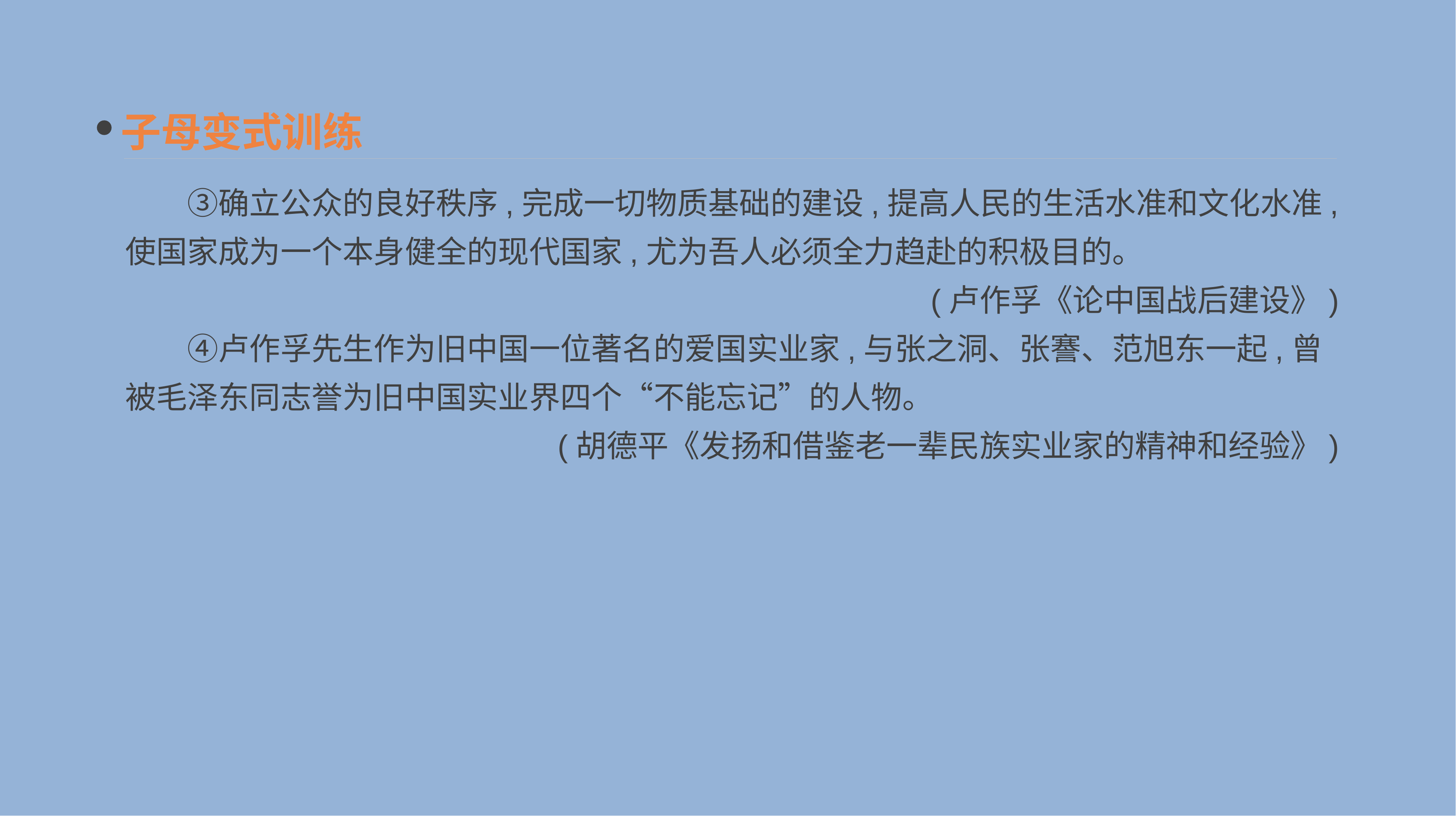

子母变式训练

　　③确立公众的良好秩序,完成一切物质基础的建设,提高人民的生活水准和文化水准,使国家成为一个本身健全的现代国家,尤为吾人必须全力趋赴的积极目的。
(卢作孚《论中国战后建设》)
　　④卢作孚先生作为旧中国一位著名的爱国实业家,与张之洞、张謇、范旭东一起,曾被毛泽东同志誉为旧中国实业界四个“不能忘记”的人物。
(胡德平《发扬和借鉴老一辈民族实业家的精神和经验》)